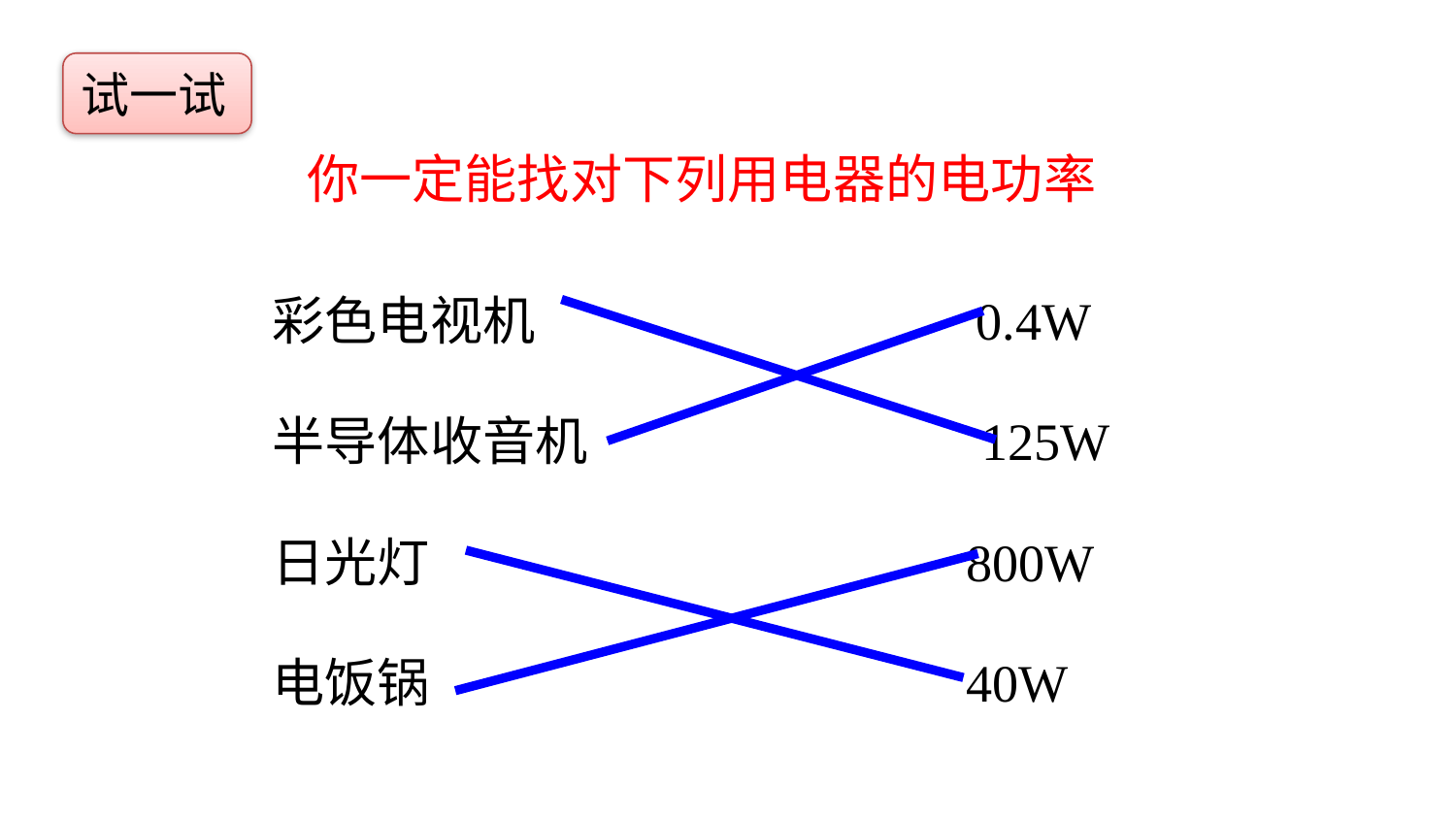

试一试
# 你一定能找对下列用电器的电功率
彩色电视机                                    0.4W
半导体收音机                                125W
日光灯                                            800W
电饭锅                                            40W